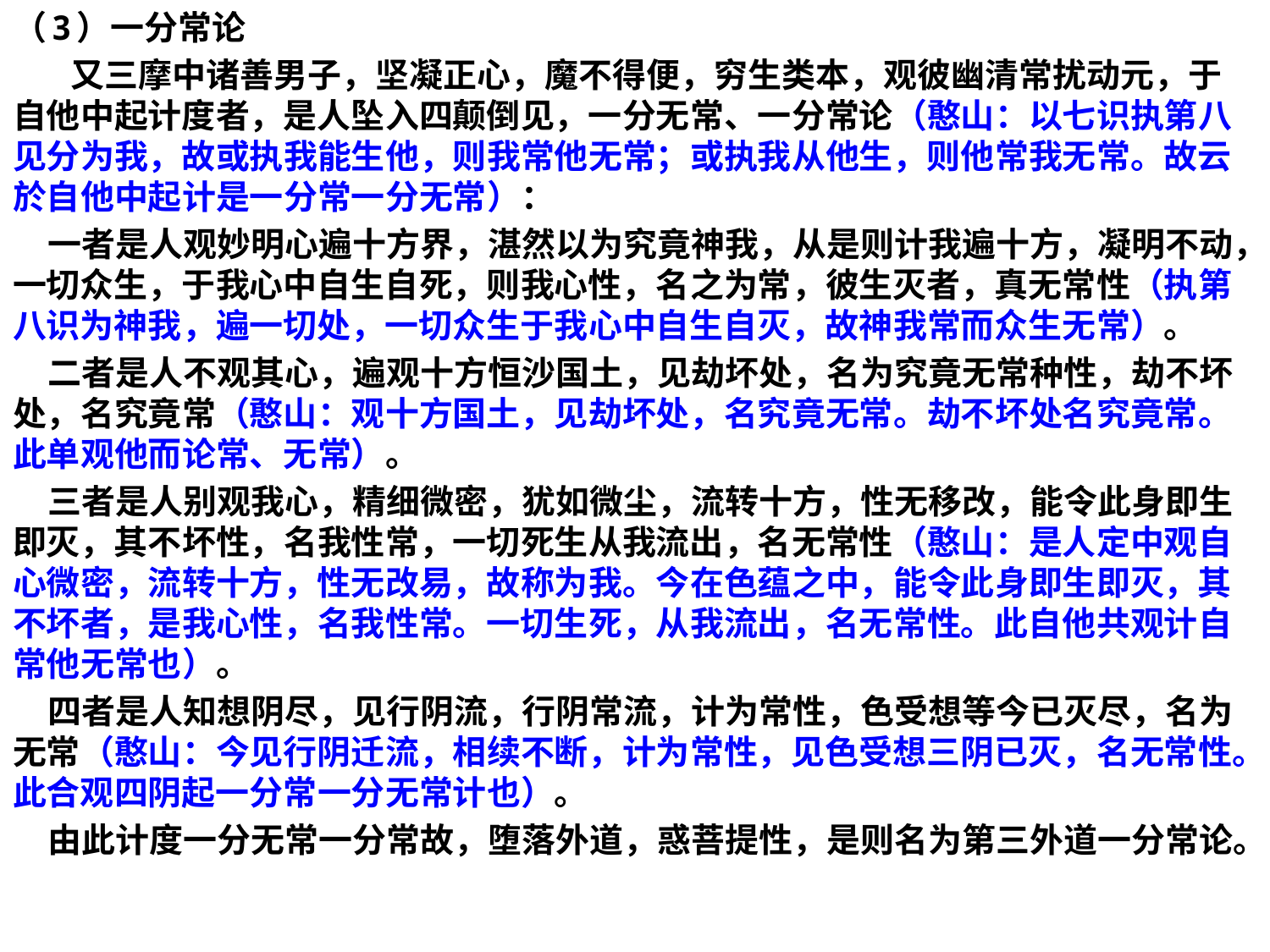

（3）一分常论
       又三摩中诸善男子，坚凝正心，魔不得便，穷生类本，观彼幽清常扰动元，于自他中起计度者，是人坠入四颠倒见，一分无常、一分常论（憨山：以七识执第八见分为我，故或执我能生他，则我常他无常；或执我从他生，则他常我无常。故云於自他中起计是一分常一分无常）：
    一者是人观妙明心遍十方界，湛然以为究竟神我，从是则计我遍十方，凝明不动，一切众生，于我心中自生自死，则我心性，名之为常，彼生灭者，真无常性（执第八识为神我，遍一切处，一切众生于我心中自生自灭，故神我常而众生无常）。
    二者是人不观其心，遍观十方恒沙国土，见劫坏处，名为究竟无常种性，劫不坏处，名究竟常（憨山：观十方国土，见劫坏处，名究竟无常。劫不坏处名究竟常。此单观他而论常、无常）。
    三者是人别观我心，精细微密，犹如微尘，流转十方，性无移改，能令此身即生即灭，其不坏性，名我性常，一切死生从我流出，名无常性（憨山：是人定中观自心微密，流转十方，性无改易，故称为我。今在色蕴之中，能令此身即生即灭，其不坏者，是我心性，名我性常。一切生死，从我流出，名无常性。此自他共观计自常他无常也）。
    四者是人知想阴尽，见行阴流，行阴常流，计为常性，色受想等今已灭尽，名为无常（憨山：今见行阴迁流，相续不断，计为常性，见色受想三阴已灭，名无常性。此合观四阴起一分常一分无常计也）。
    由此计度一分无常一分常故，堕落外道，惑菩提性，是则名为第三外道一分常论。